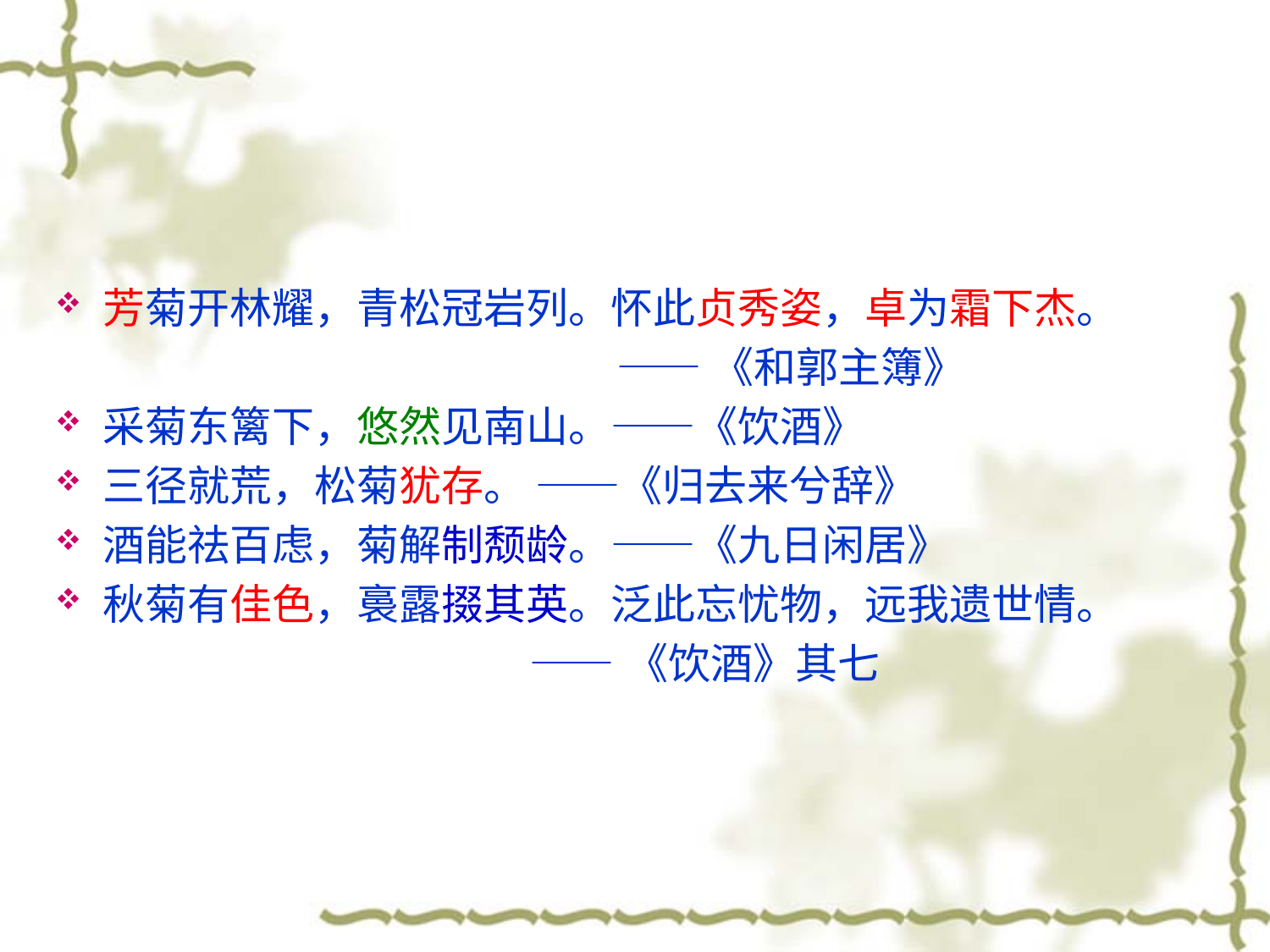

芳菊开林耀，青松冠岩列。怀此贞秀姿，卓为霜下杰。
                                                           ——《和郭主簿》
采菊东篱下，悠然见南山。——《饮酒》
三径就荒，松菊犹存。 ——《归去来兮辞》
酒能祛百虑，菊解制颓龄。——《九日闲居》
秋菊有佳色，裛露掇其英。泛此忘忧物，远我遗世情。
                                                  ——《饮酒》其七